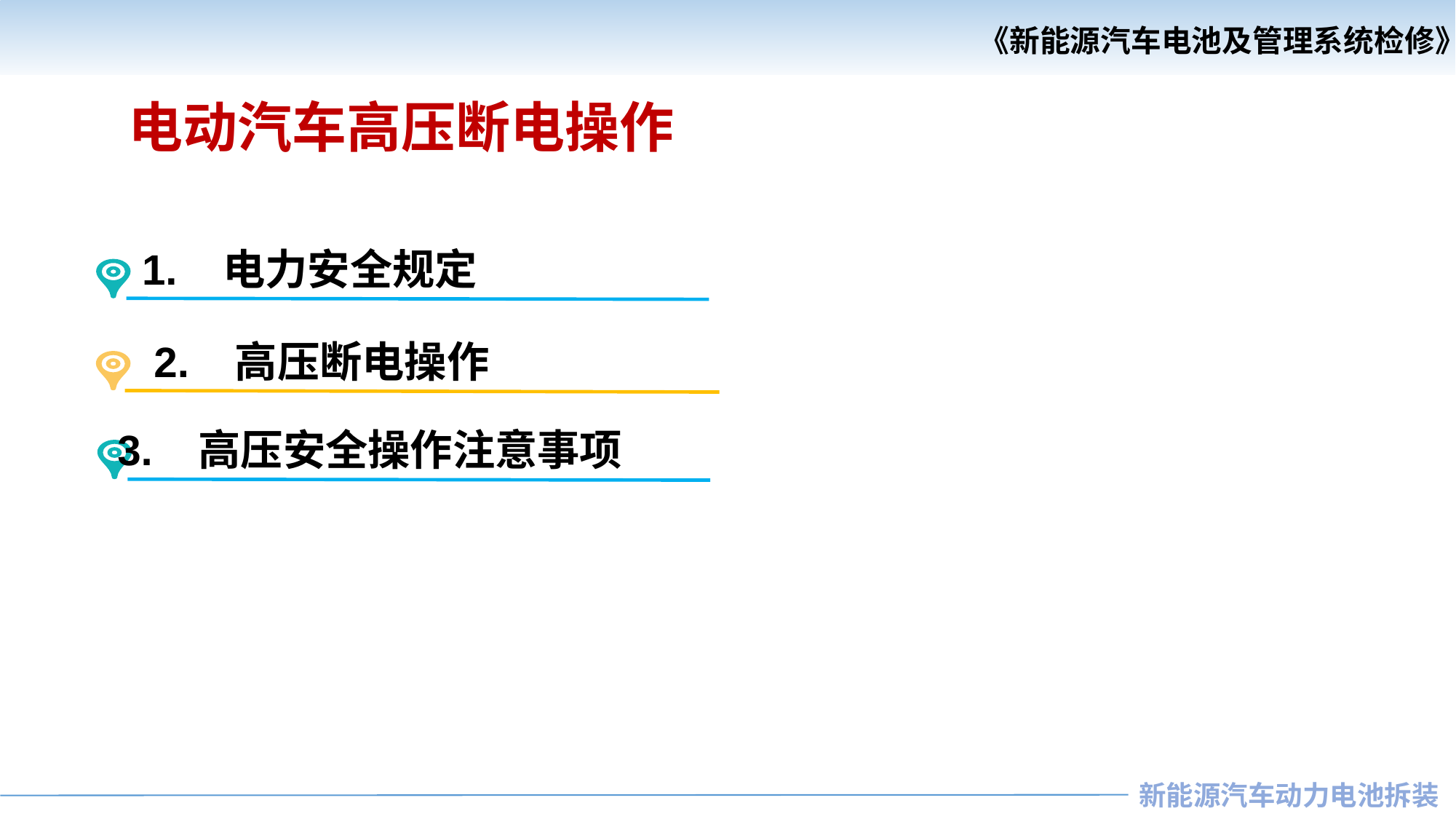

《新能源汽车电池及管理系统检修》
《汽车安全与舒适系统检修》
电动汽车高压断电操作
1.   电力安全规定

2.   高压断电操作

3.   高压安全操作注意事项